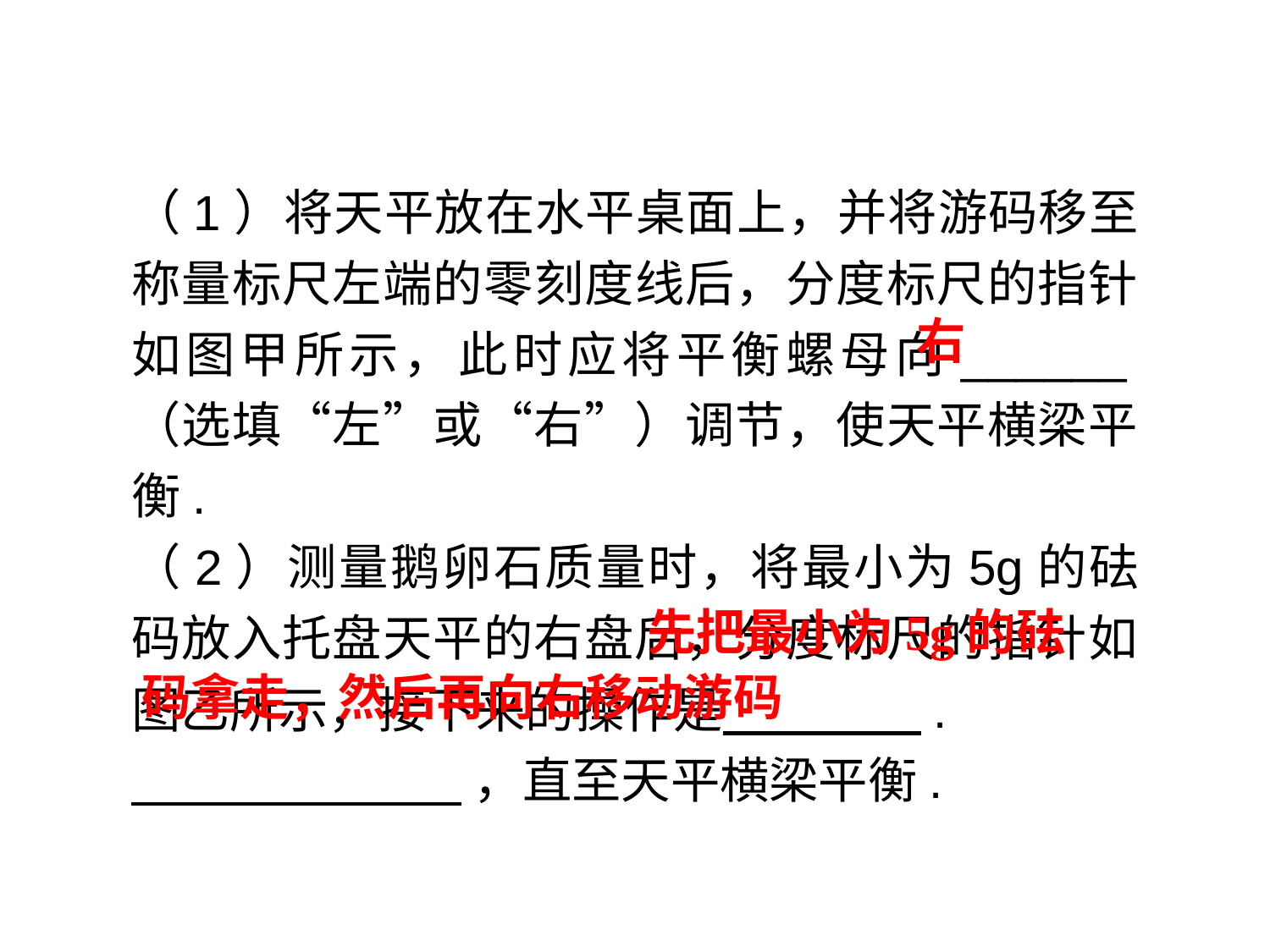

（1）将天平放在水平桌面上，并将游码移至称量标尺左端的零刻度线后，分度标尺的指针如图甲所示，此时应将平衡螺母向______（选填“左”或“右”）调节，使天平横梁平衡.
（2）测量鹅卵石质量时，将最小为5g的砝码放入托盘天平的右盘后，分度标尺的指针如图乙所示，接下来的操作是                  .
                              ，直至天平横梁平衡.
右
                                            先把最小为5g的砝码拿走，然后再向右移动游码